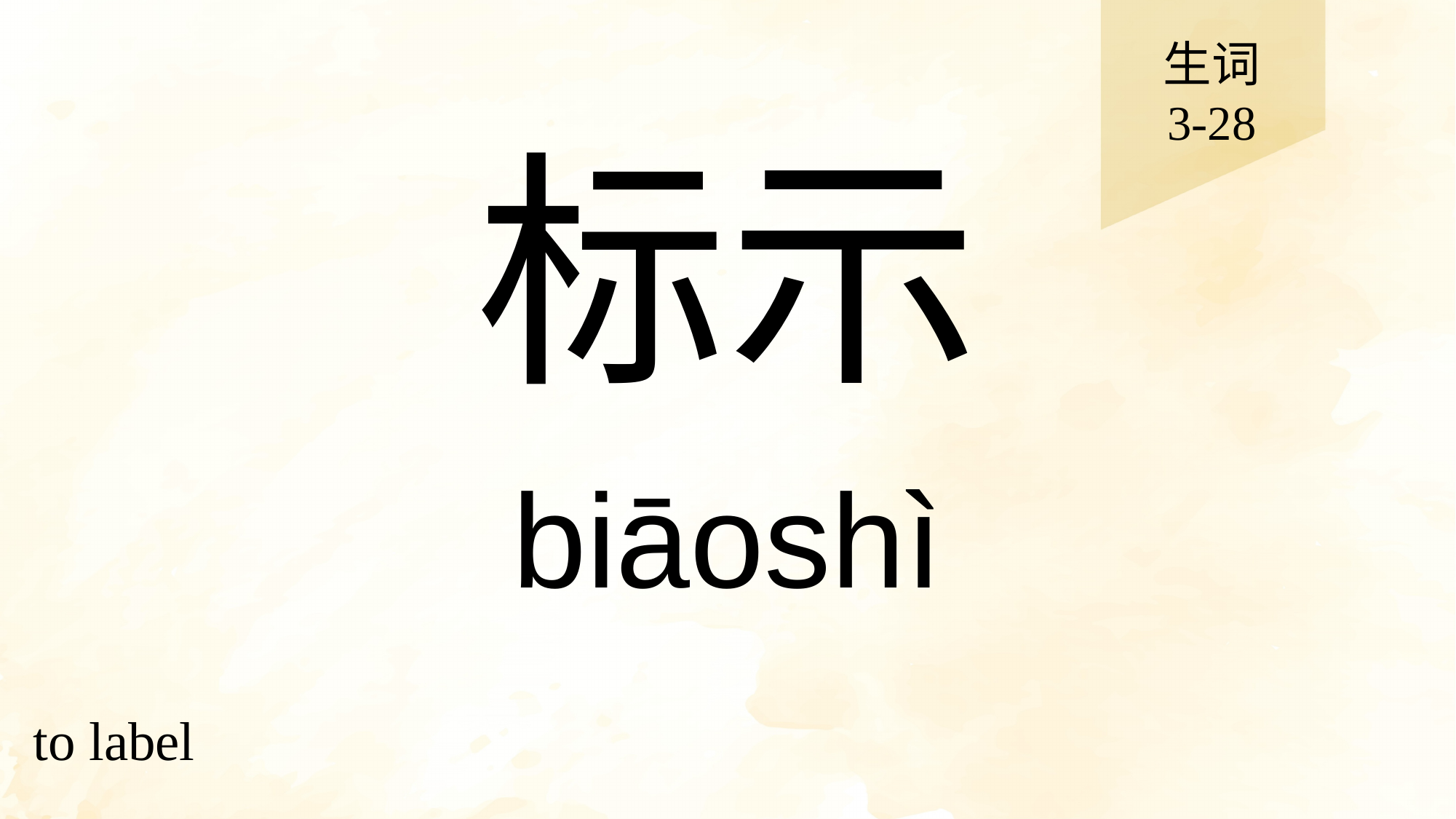

生词
3-28
# 标示
biāoshì
to label